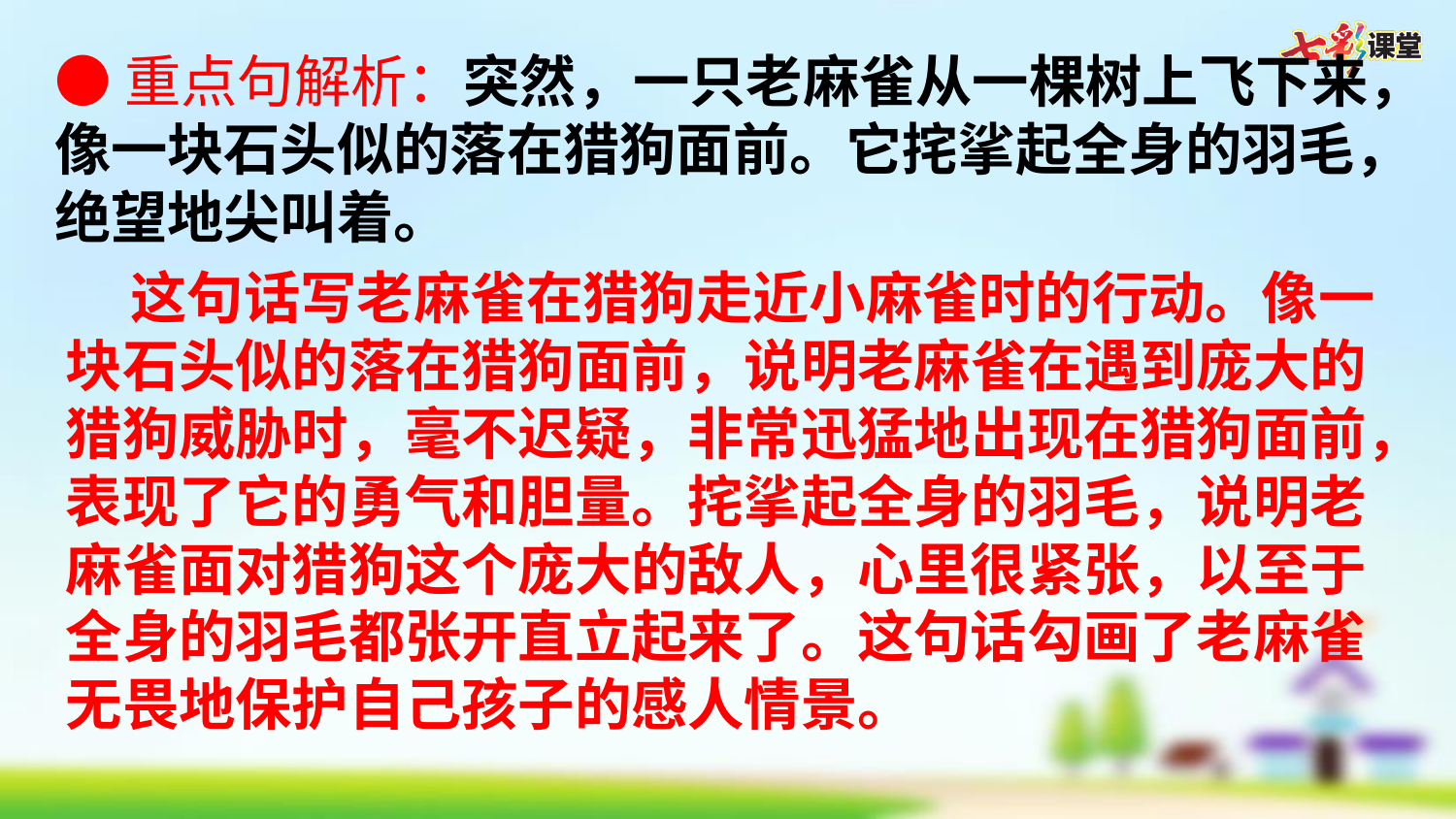

●重点句解析：突然，一只老麻雀从一棵树上飞下来，像一块石头似的落在猎狗面前。它挓挲起全身的羽毛，绝望地尖叫着。
    这句话写老麻雀在猎狗走近小麻雀时的行动。像一块石头似的落在猎狗面前，说明老麻雀在遇到庞大的猎狗威胁时，毫不迟疑，非常迅猛地出现在猎狗面前，表现了它的勇气和胆量。挓挲起全身的羽毛，说明老麻雀面对猎狗这个庞大的敌人，心里很紧张，以至于全身的羽毛都张开直立起来了。这句话勾画了老麻雀无畏地保护自己孩子的感人情景。